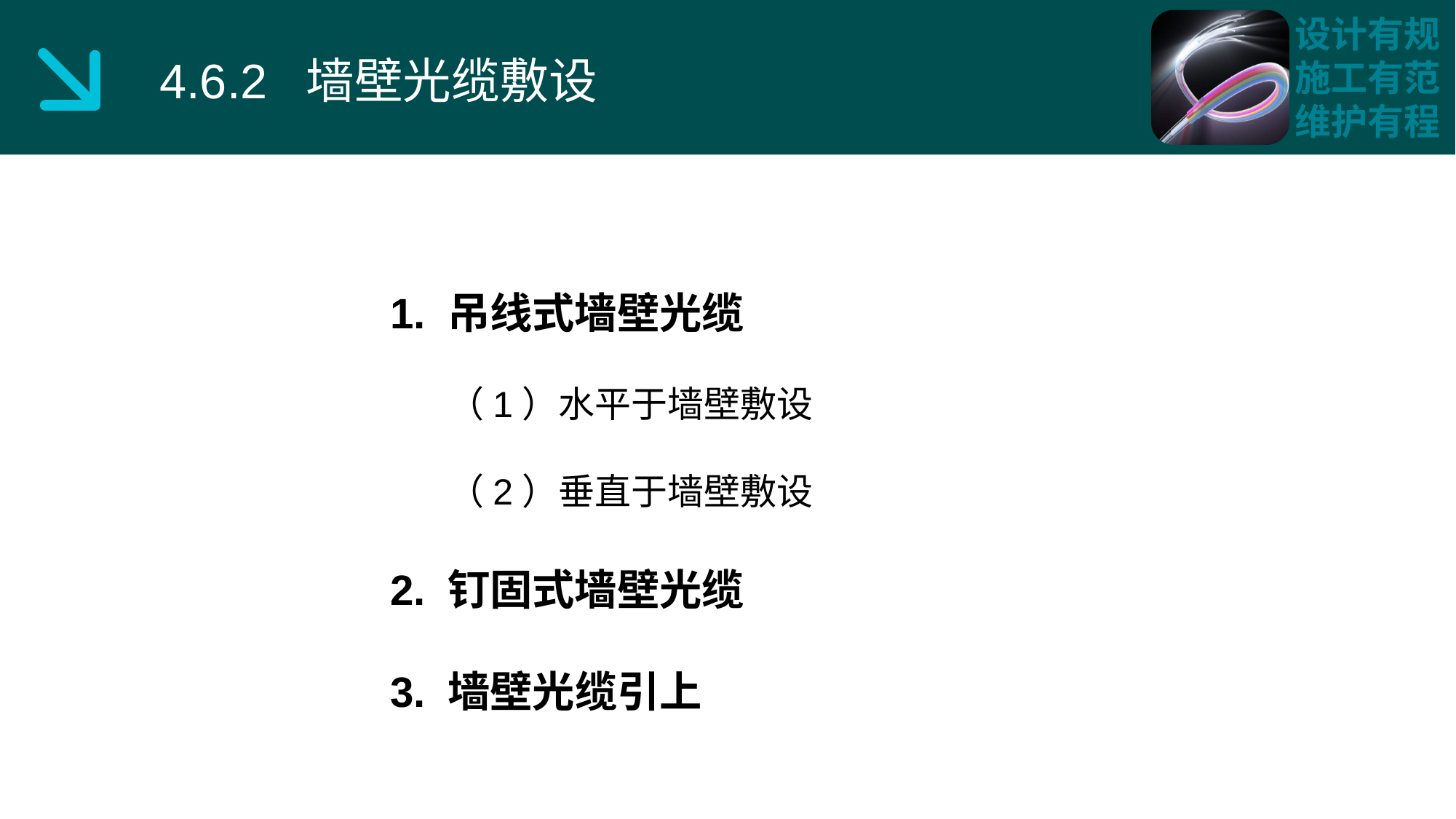

4.6.2  墙壁光缆敷设

1. 吊线式墙壁光缆

      （1）水平于墙壁敷设

      （2）垂直于墙壁敷设

2. 钉固式墙壁光缆

3. 墙壁光缆引上